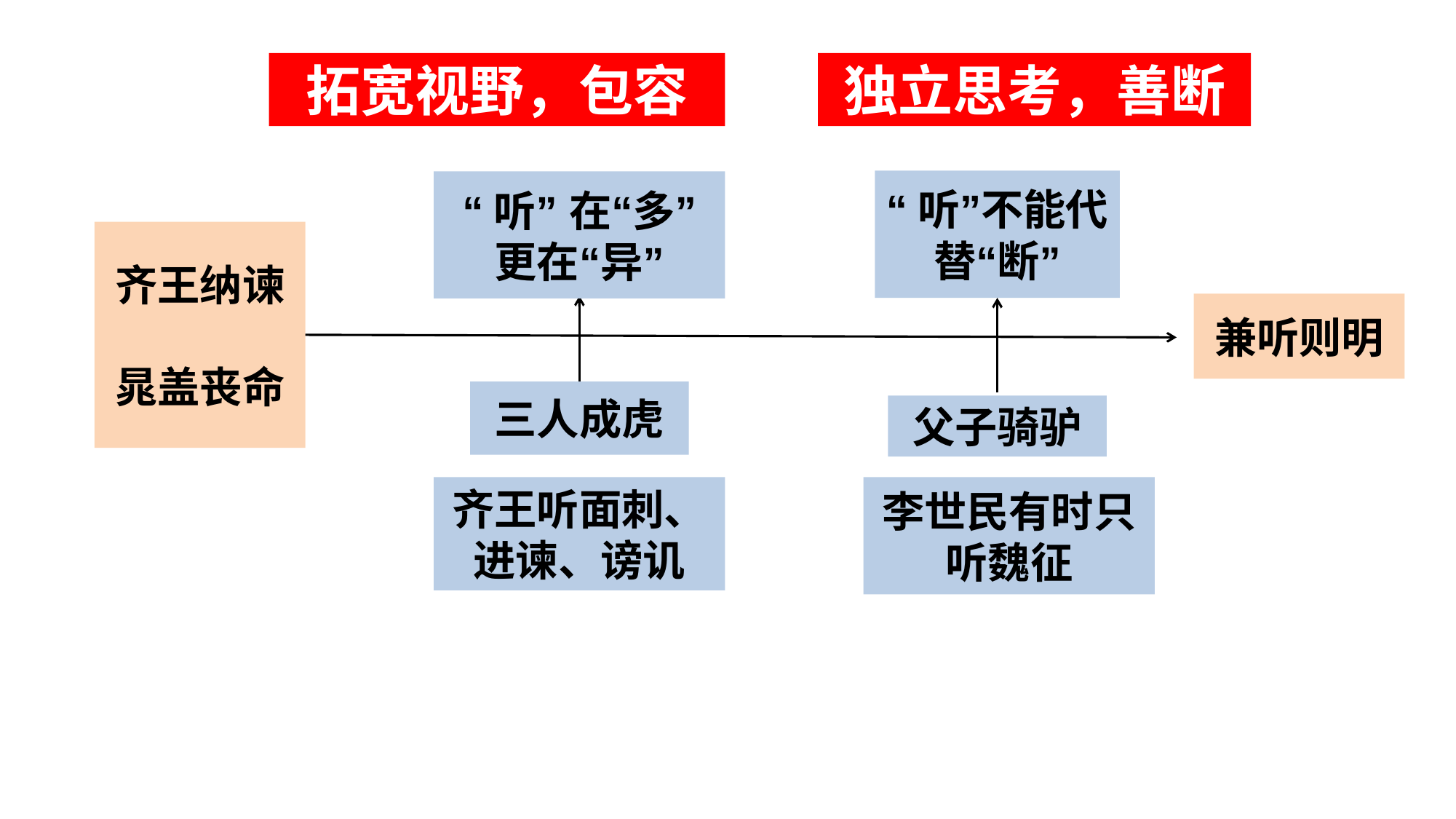

拓宽视野，包容
独立思考，善断
“听”不能代替“断”
“听” 在“多” 更在“异”
齐王纳谏

晁盖丧命
兼听则明
三人成虎
父子骑驴
齐王听面刺、进谏、谤讥
李世民有时只听魏征